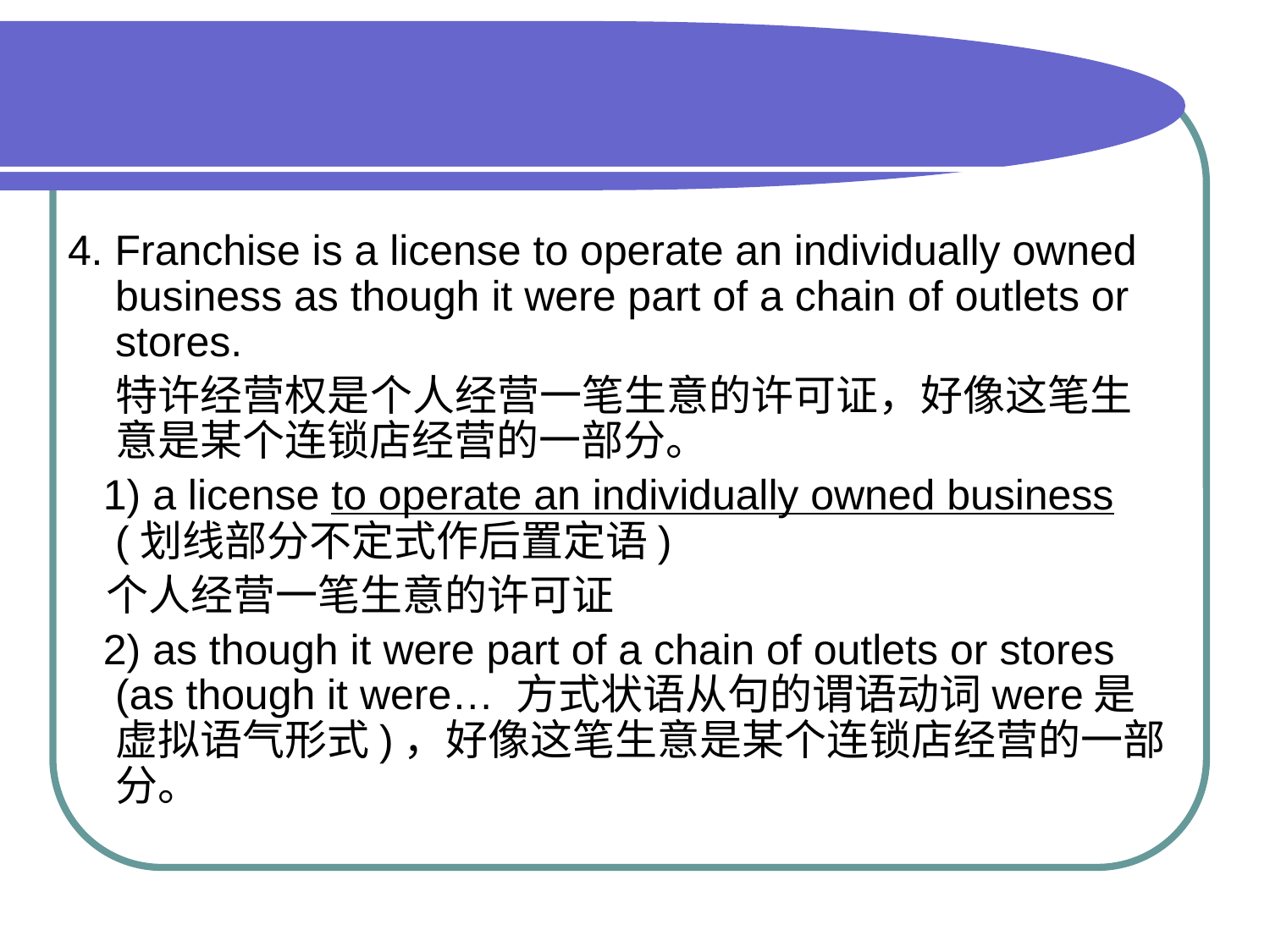

#
4. Franchise is a license to operate an individually owned business as though it were part of a chain of outlets or stores.
    特许经营权是个人经营一笔生意的许可证，好像这笔生意是某个连锁店经营的一部分。
   1) a license to operate an individually owned business (划线部分不定式作后置定语)
   个人经营一笔生意的许可证
   2) as though it were part of a chain of outlets or stores (as though it were… 方式状语从句的谓语动词were是虚拟语气形式)，好像这笔生意是某个连锁店经营的一部分。